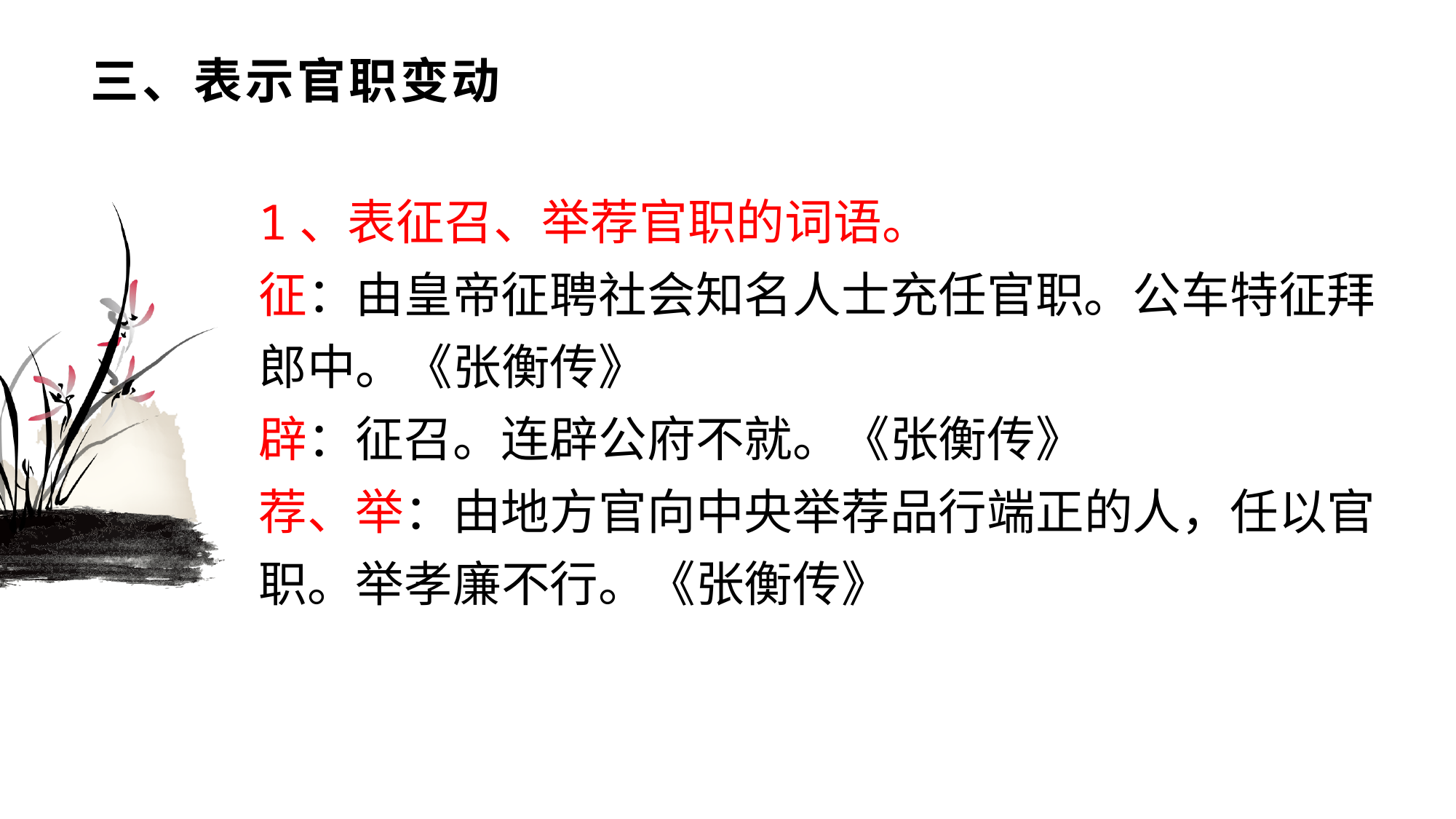

# 三、表示官职变动
1、表征召、举荐官职的词语。
征：由皇帝征聘社会知名人士充任官职。公车特征拜郎中。《张衡传》
辟：征召。连辟公府不就。《张衡传》
荐、举：由地方官向中央举荐品行端正的人，任以官职。举孝廉不行。《张衡传》